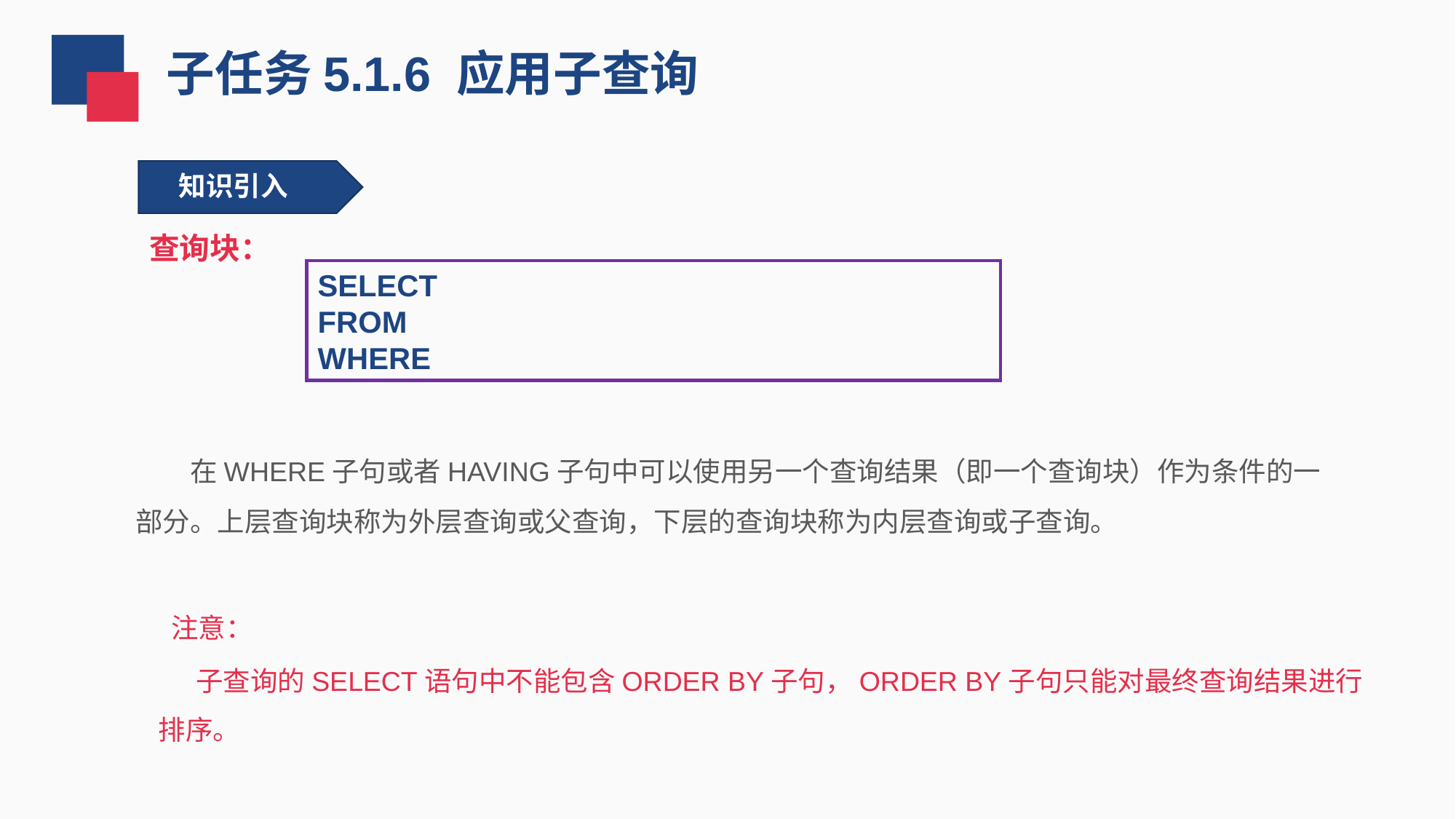

子任务5.1.6 应用子查询

知识引入
查询块：
SELECT
FROM
WHERE
       在WHERE子句或者HAVING子句中可以使用另一个查询结果（即一个查询块）作为条件的一部分。上层查询块称为外层查询或父查询，下层的查询块称为内层查询或子查询。

 注意：
     子查询的SELECT语句中不能包含ORDER BY子句，ORDER BY子句只能对最终查询结果进行排序。